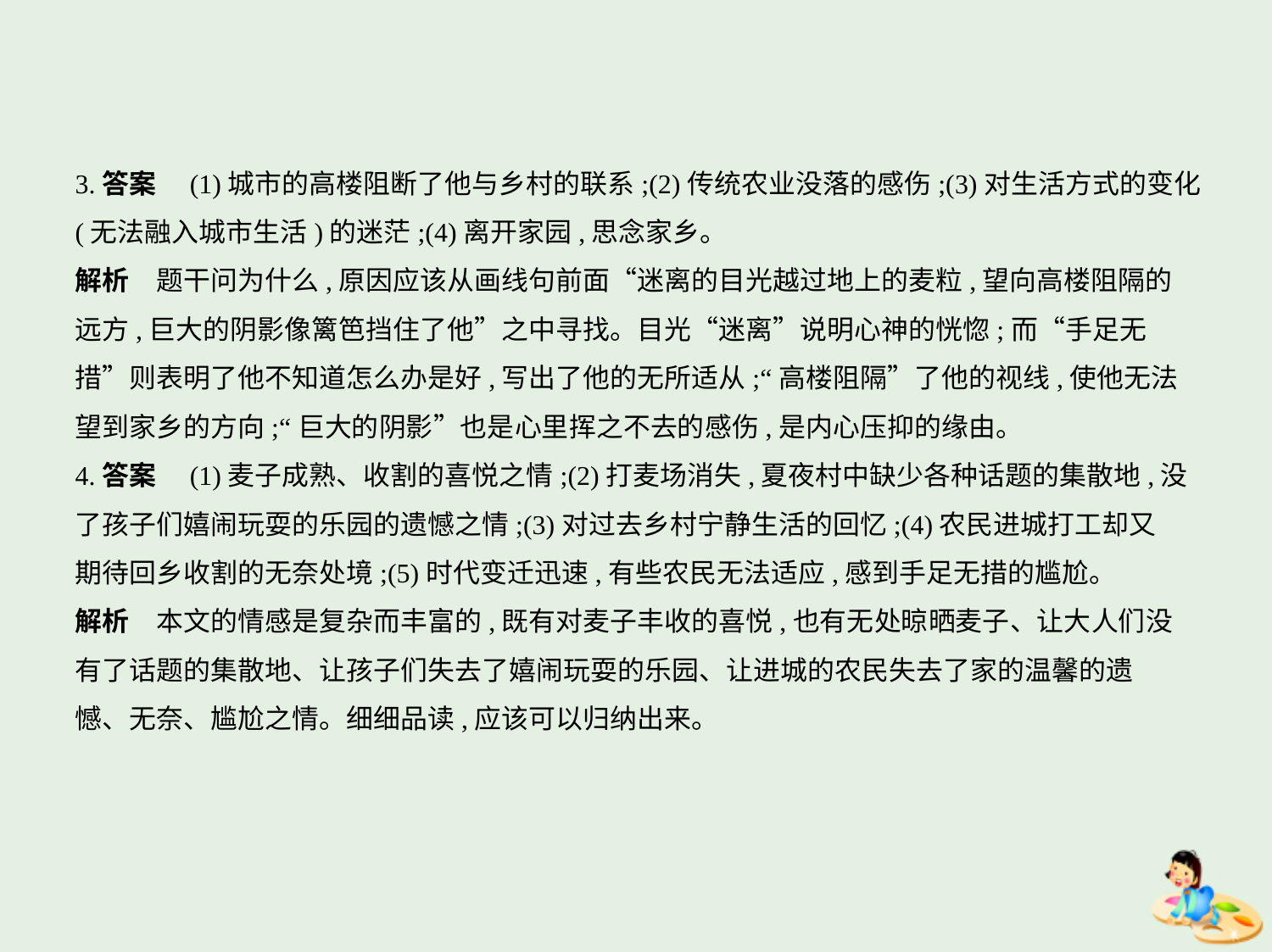

3.答案　(1)城市的高楼阻断了他与乡村的联系;(2)传统农业没落的感伤;(3)对生活方式的变化
(无法融入城市生活)的迷茫;(4)离开家园,思念家乡。
解析　题干问为什么,原因应该从画线句前面“迷离的目光越过地上的麦粒,望向高楼阻隔的
远方,巨大的阴影像篱笆挡住了他”之中寻找。目光“迷离”说明心神的恍惚;而“手足无
措”则表明了他不知道怎么办是好,写出了他的无所适从;“高楼阻隔”了他的视线,使他无法
望到家乡的方向;“巨大的阴影”也是心里挥之不去的感伤,是内心压抑的缘由。
4.答案　(1)麦子成熟、收割的喜悦之情;(2)打麦场消失,夏夜村中缺少各种话题的集散地,没
了孩子们嬉闹玩耍的乐园的遗憾之情;(3)对过去乡村宁静生活的回忆;(4)农民进城打工却又
期待回乡收割的无奈处境;(5)时代变迁迅速,有些农民无法适应,感到手足无措的尴尬。
解析　本文的情感是复杂而丰富的,既有对麦子丰收的喜悦,也有无处晾晒麦子、让大人们没
有了话题的集散地、让孩子们失去了嬉闹玩耍的乐园、让进城的农民失去了家的温馨的遗
憾、无奈、尴尬之情。细细品读,应该可以归纳出来。